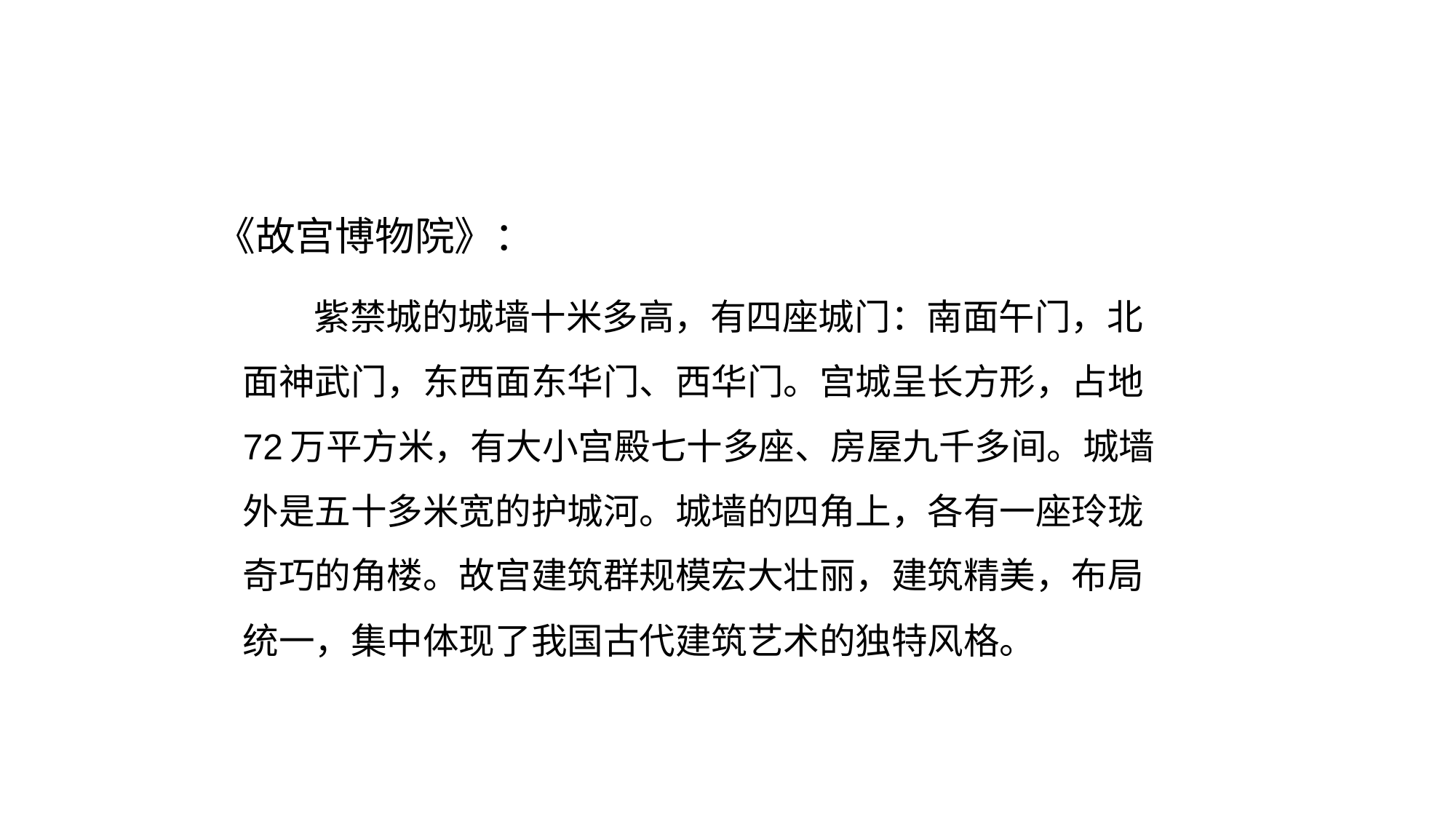

《故宫博物院》：
        紫禁城的城墙十米多高，有四座城门：南面午门，北面神武门，东西面东华门、西华门。宫城呈长方形，占地72万平方米，有大小宫殿七十多座、房屋九千多间。城墙外是五十多米宽的护城河。城墙的四角上，各有一座玲珑奇巧的角楼。故宫建筑群规模宏大壮丽，建筑精美，布局统一，集中体现了我国古代建筑艺术的独特风格。